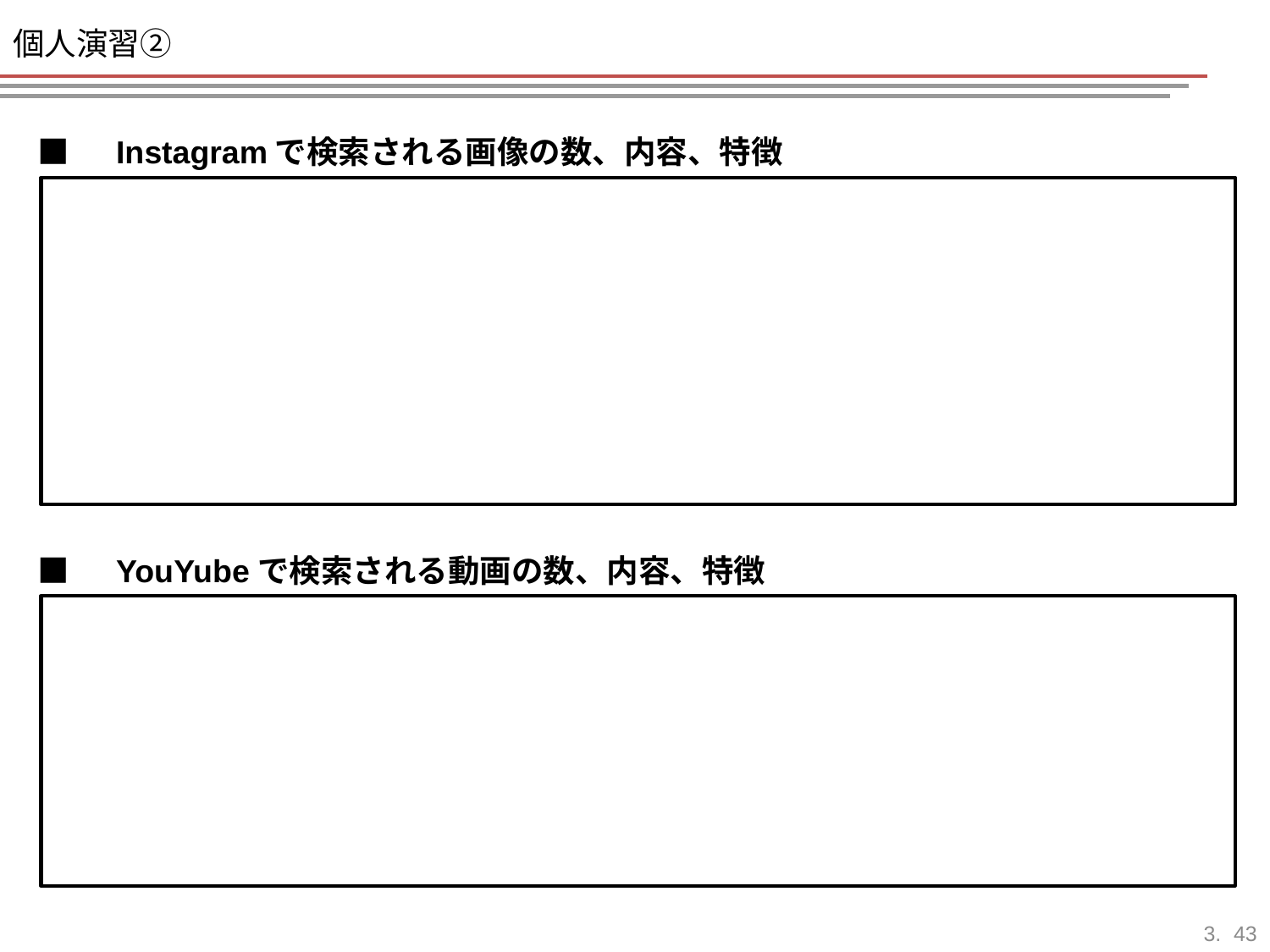

# 個人演習②
■　Instagramで検索される画像の数、内容、特徴

■　YouYubeで検索される動画の数、内容、特徴

43